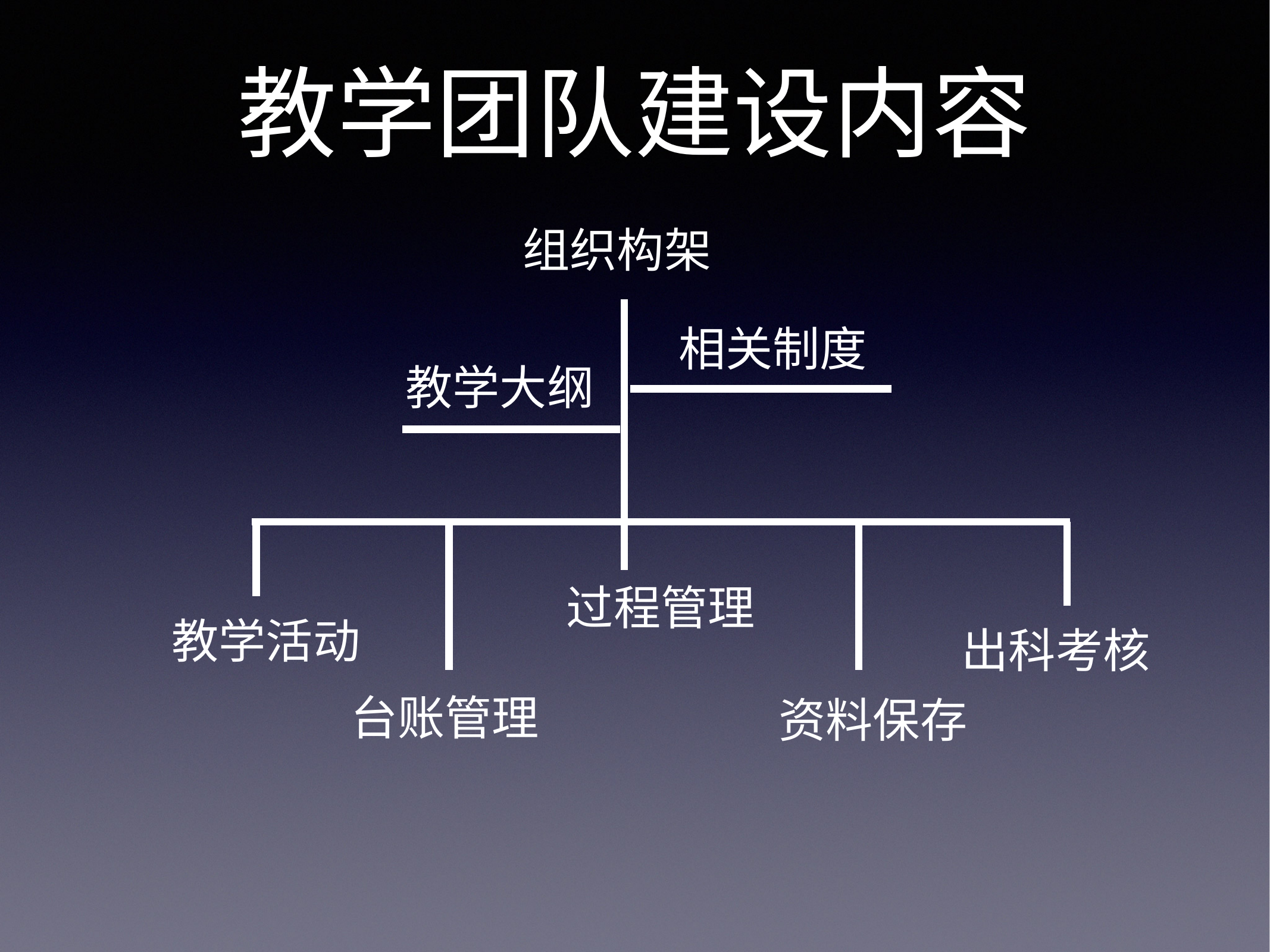

# 教学团队建设内容
组织构架
相关制度
教学大纲
过程管理
教学活动
出科考核
台账管理
资料保存